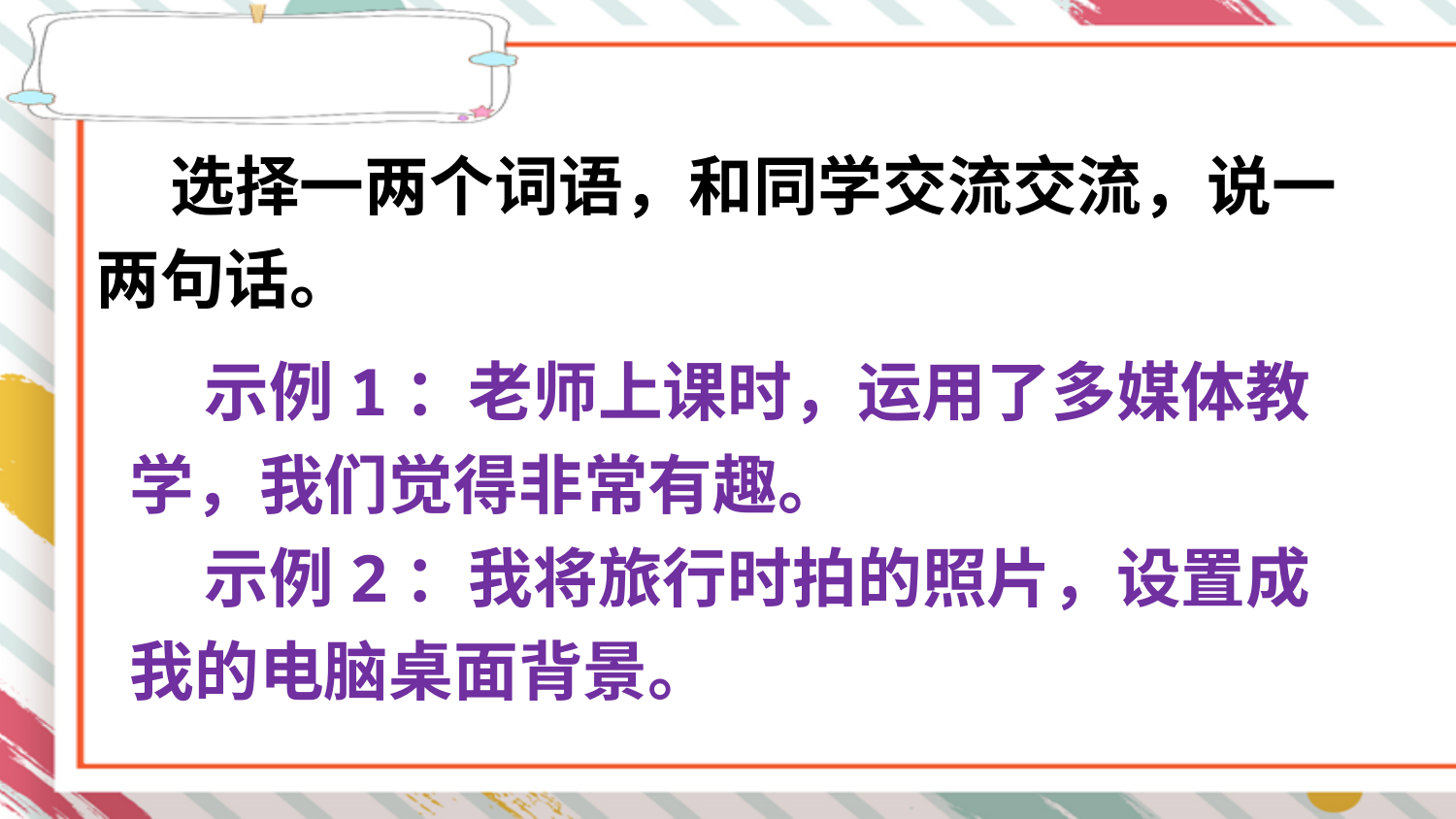

选择一两个词语，和同学交流交流，说一两句话。
    示例1：老师上课时，运用了多媒体教学，我们觉得非常有趣。
    示例2：我将旅行时拍的照片，设置成我的电脑桌面背景。